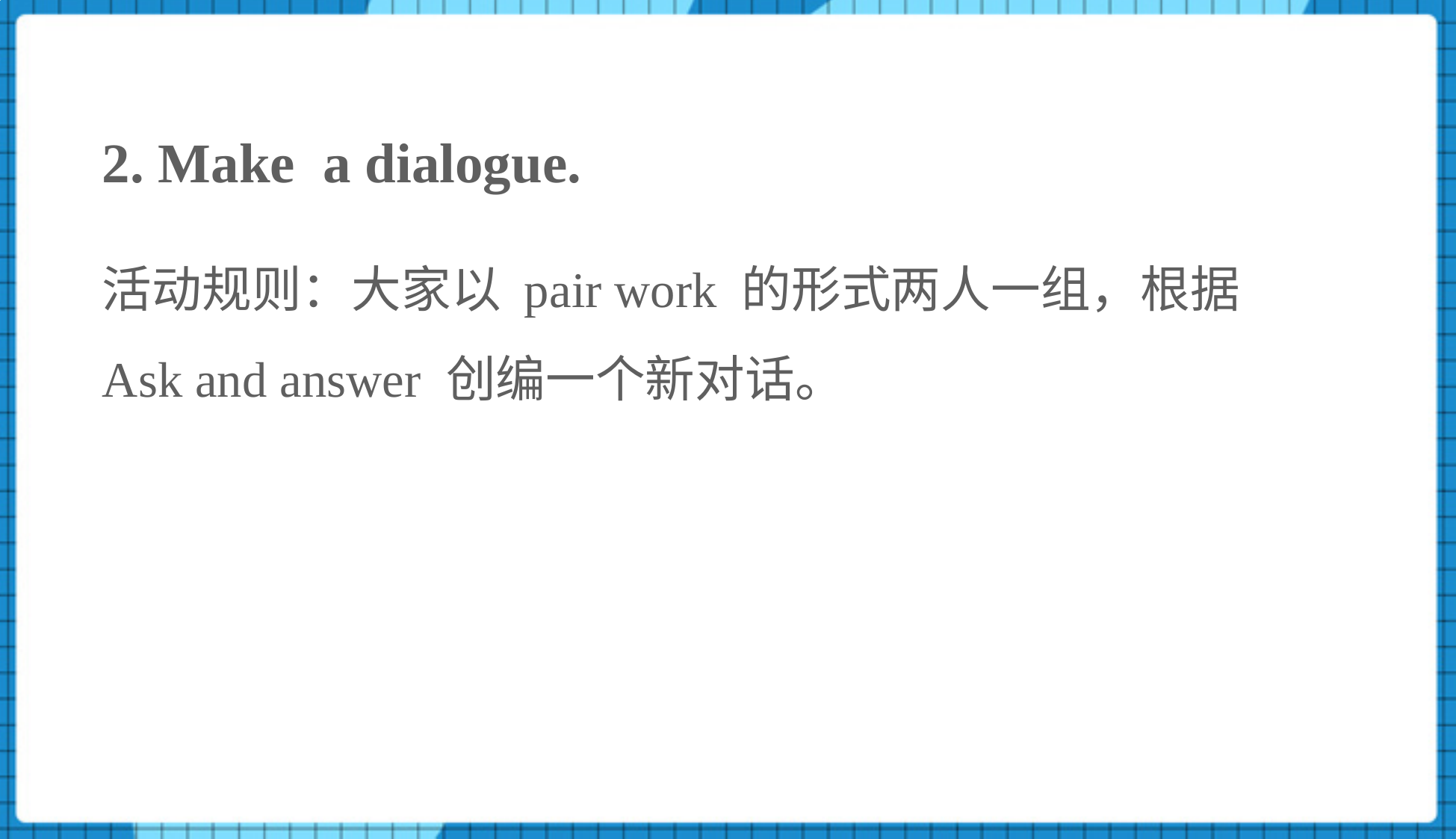

2. Make  a dialogue.
活动规则：大家以 pair work 的形式两人一组，根据 Ask and answer 创编一个新对话。